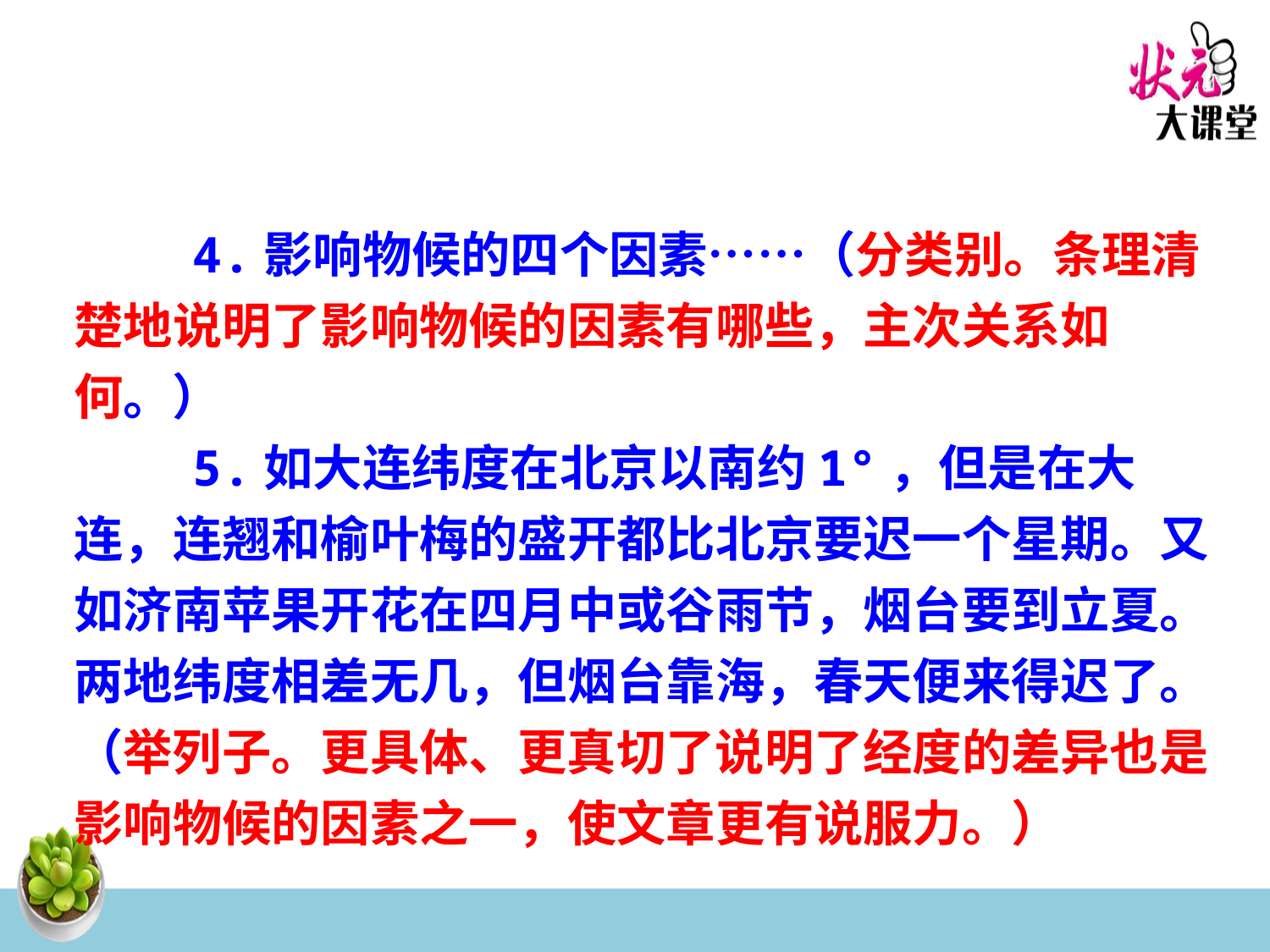

4.影响物候的四个因素……（分类别。条理清楚地说明了影响物候的因素有哪些，主次关系如何。）
    5.如大连纬度在北京以南约1°，但是在大连，连翘和榆叶梅的盛开都比北京要迟一个星期。又如济南苹果开花在四月中或谷雨节，烟台要到立夏。两地纬度相差无几，但烟台靠海，春天便来得迟了。（举列子。更具体、更真切了说明了经度的差异也是影响物候的因素之一，使文章更有说服力。）